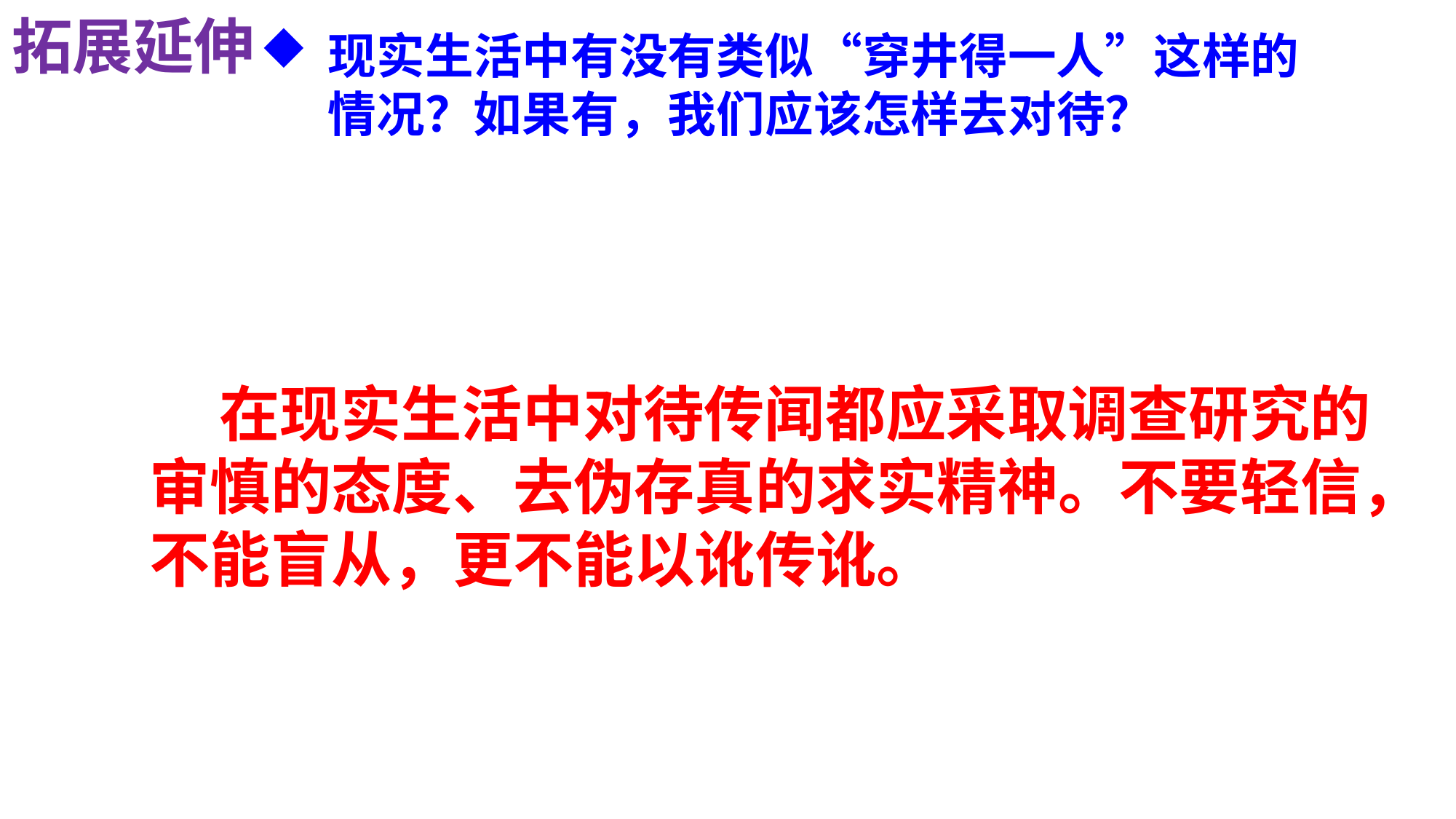

拓展延伸
现实生活中有没有类似“穿井得一人”这样的情况？如果有，我们应该怎样去对待？

    在现实生活中对待传闻都应采取调查研究的审慎的态度、去伪存真的求实精神。不要轻信，不能盲从，更不能以讹传讹。

                  十大网络谣言案例
一、柑橘蛆虫事件：全国的柑橘果农受损
二、“地震”传言令山西数百万受惊民众
三、“爆炸谣言”导致江苏盐城群众大逃亡和部分民众遇难
四、躺着中枪的中非希望工程及卢俊卿父女
五、被网络谣言恶意抹黑的“张海迪”
六、网络谣言引发疯狂的食盐抢购风潮
七、“被去世”的名人
八、被网络谣言中伤的海南支教学生
九、被“嫖娼”的少林寺方丈释永信
十、造谣新疆籍艾滋病人滴血投毒事件